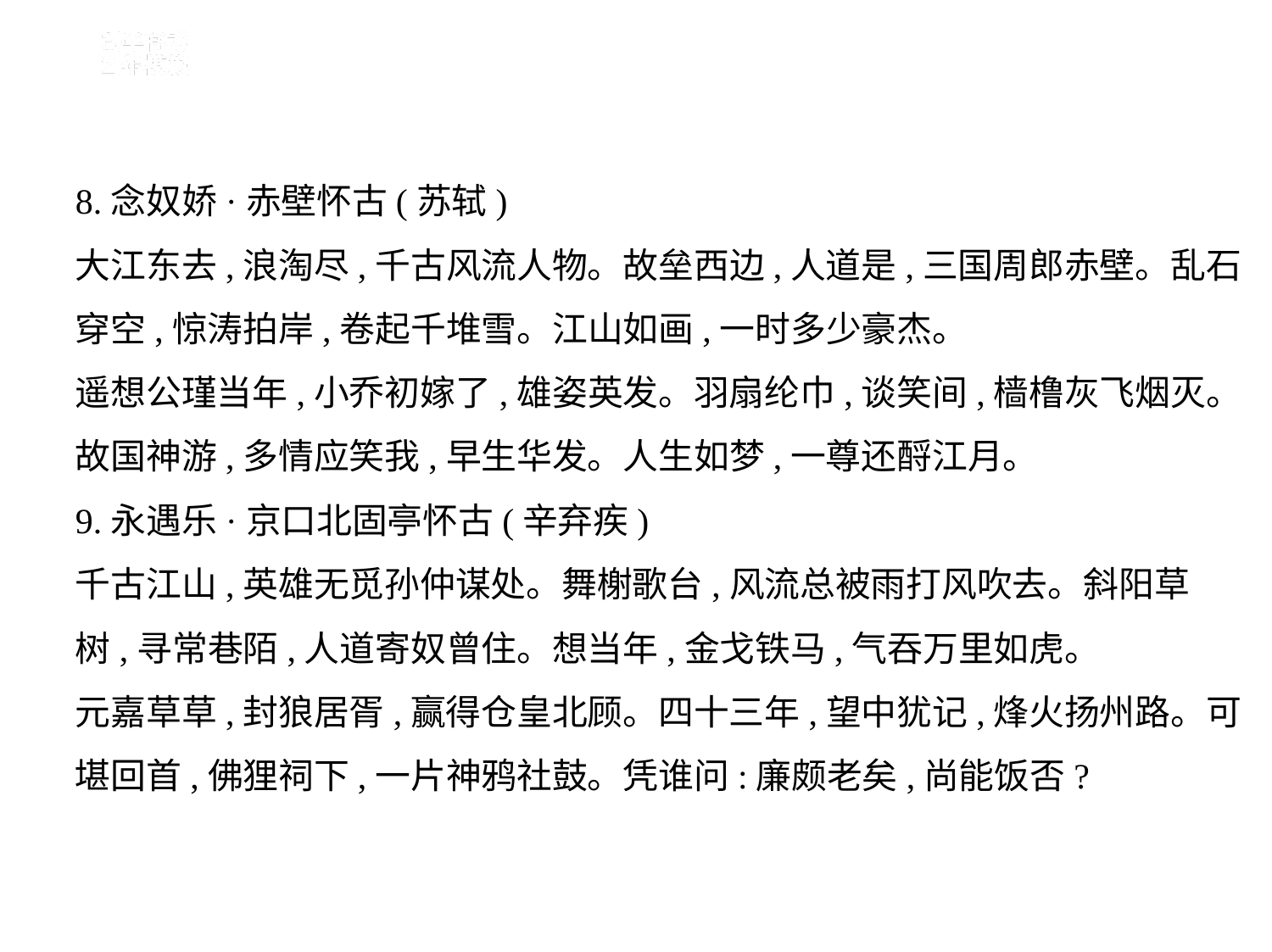

8.念奴娇·赤壁怀古(苏轼)
大江东去,浪淘尽,千古风流人物。故垒西边,人道是,三国周郎赤壁。乱石
穿空,惊涛拍岸,卷起千堆雪。江山如画,一时多少豪杰。
遥想公瑾当年,小乔初嫁了,雄姿英发。羽扇纶巾,谈笑间,樯橹灰飞烟灭。
故国神游,多情应笑我,早生华发。人生如梦,一尊还酹江月。
9.永遇乐·京口北固亭怀古(辛弃疾)
千古江山,英雄无觅孙仲谋处。舞榭歌台,风流总被雨打风吹去。斜阳草
树,寻常巷陌,人道寄奴曾住。想当年,金戈铁马,气吞万里如虎。
元嘉草草,封狼居胥,赢得仓皇北顾。四十三年,望中犹记,烽火扬州路。可
堪回首,佛狸祠下,一片神鸦社鼓。凭谁问:廉颇老矣,尚能饭否?